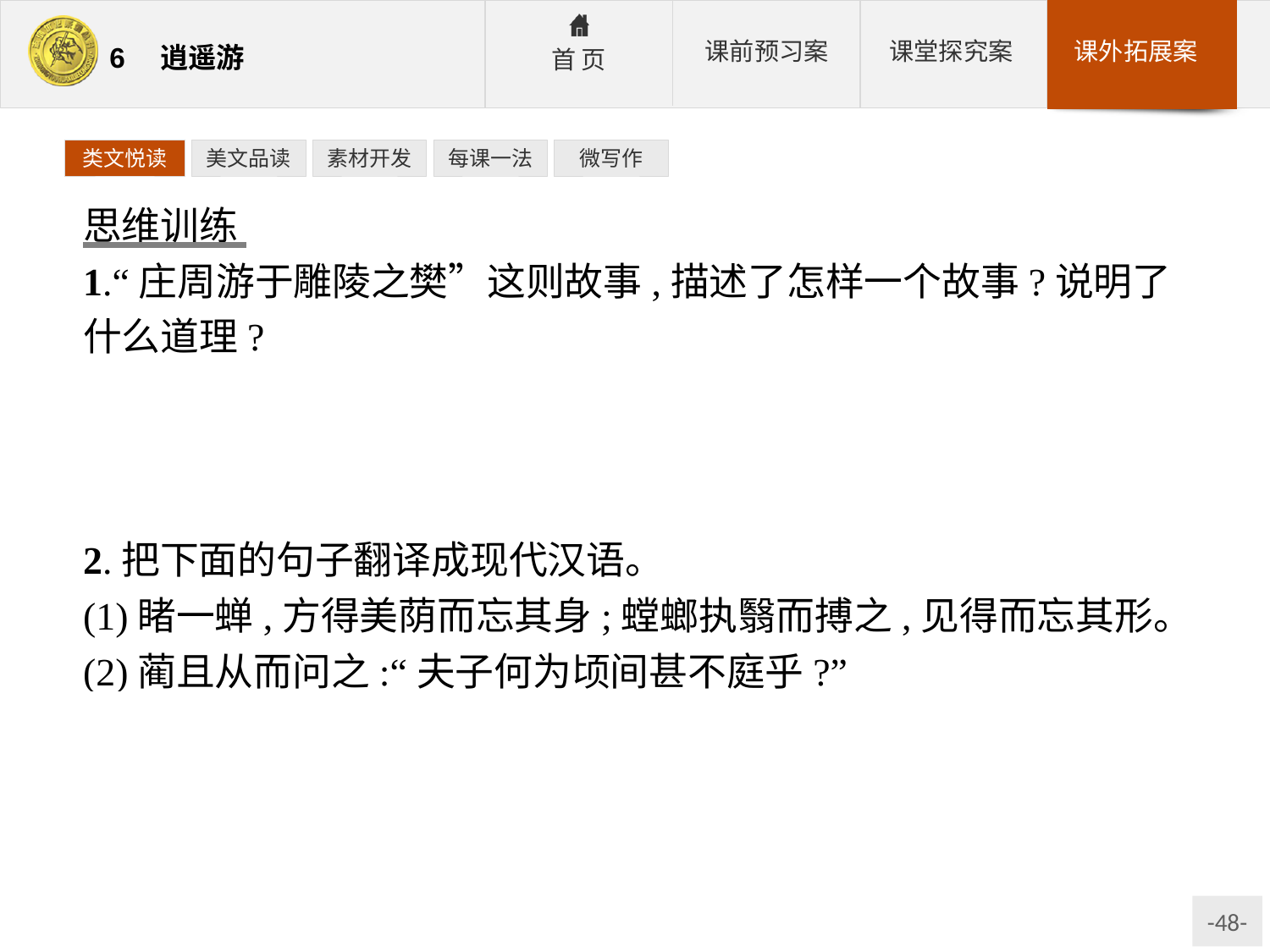

类文悦读
美文品读
素材开发
每课一法
微写作
思维训练
1.“庄周游于雕陵之樊”这则故事,描述了怎样一个故事?说明了什么道理?
参考答案:描述了一个由蝉、螳螂、异鹊、庄周、虞人组成的利害得失相互关联的故事。说明了当今世途危险,高洁人们不要见得而忘其形,见利而忘其真。
2.把下面的句子翻译成现代汉语。
(1)睹一蝉,方得美荫而忘其身;螳螂执翳而搏之,见得而忘其形。
(2)蔺且从而问之:“夫子何为顷间甚不庭乎?”
参考答案:(1)这时看见一只蝉,正停在浓密的树荫下休息而忘记了自身的安全;一只螳螂躲在树叶后将要趁机捕杀蝉,它看见有所得而忘记了自己的形体。
(2)弟子蔺且问道:“先生为什么近来很不愉快呢?”